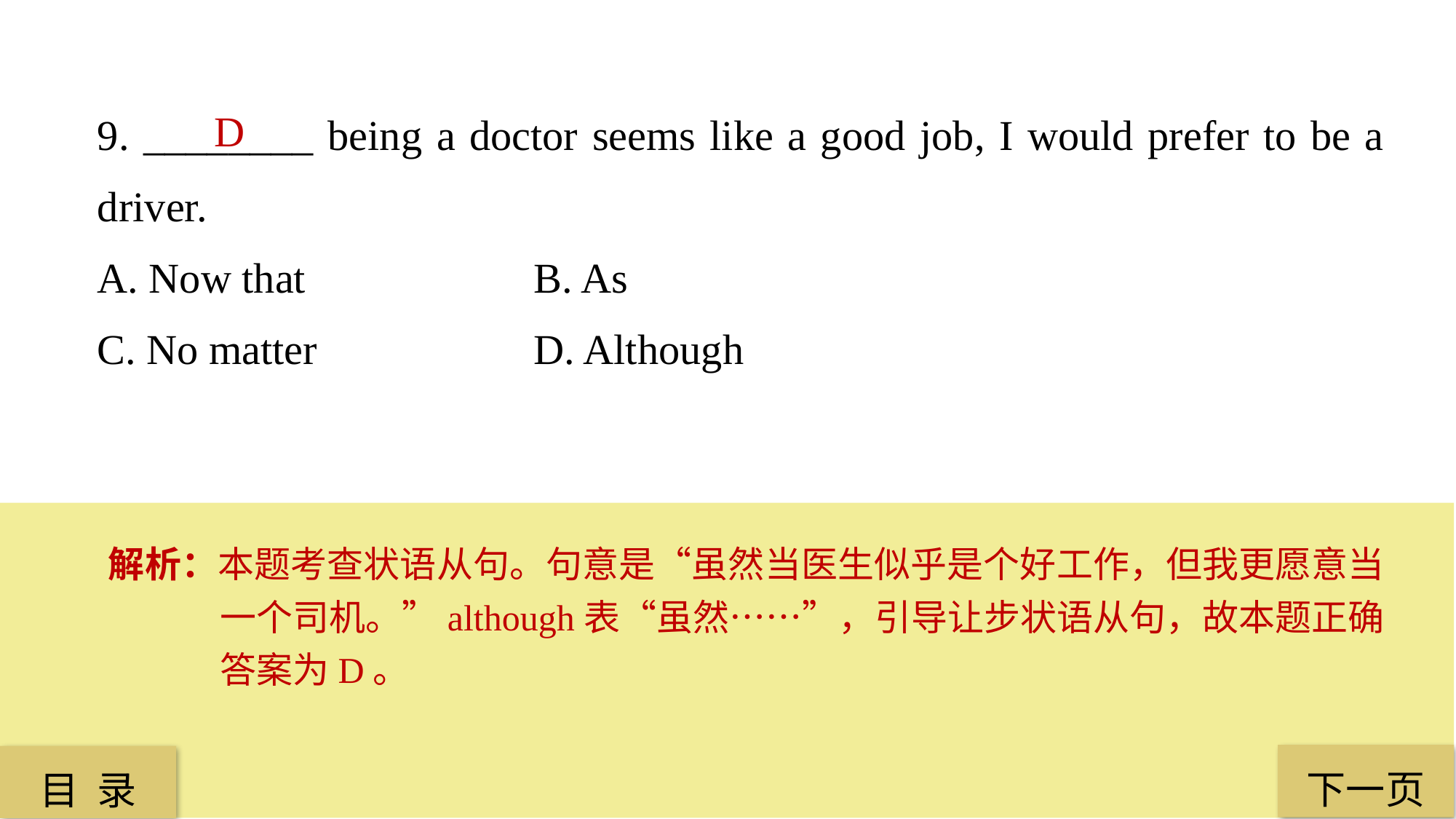

9. ________ being a doctor seems like a good job, I would prefer to be a driver.
A. Now that 		B. As
C. No matter 		D. Although
D
解析：本题考查状语从句。句意是“虽然当医生似乎是个好工作，但我更愿意当一个司机。”although表“虽然……”，引导让步状语从句，故本题正确答案为D。